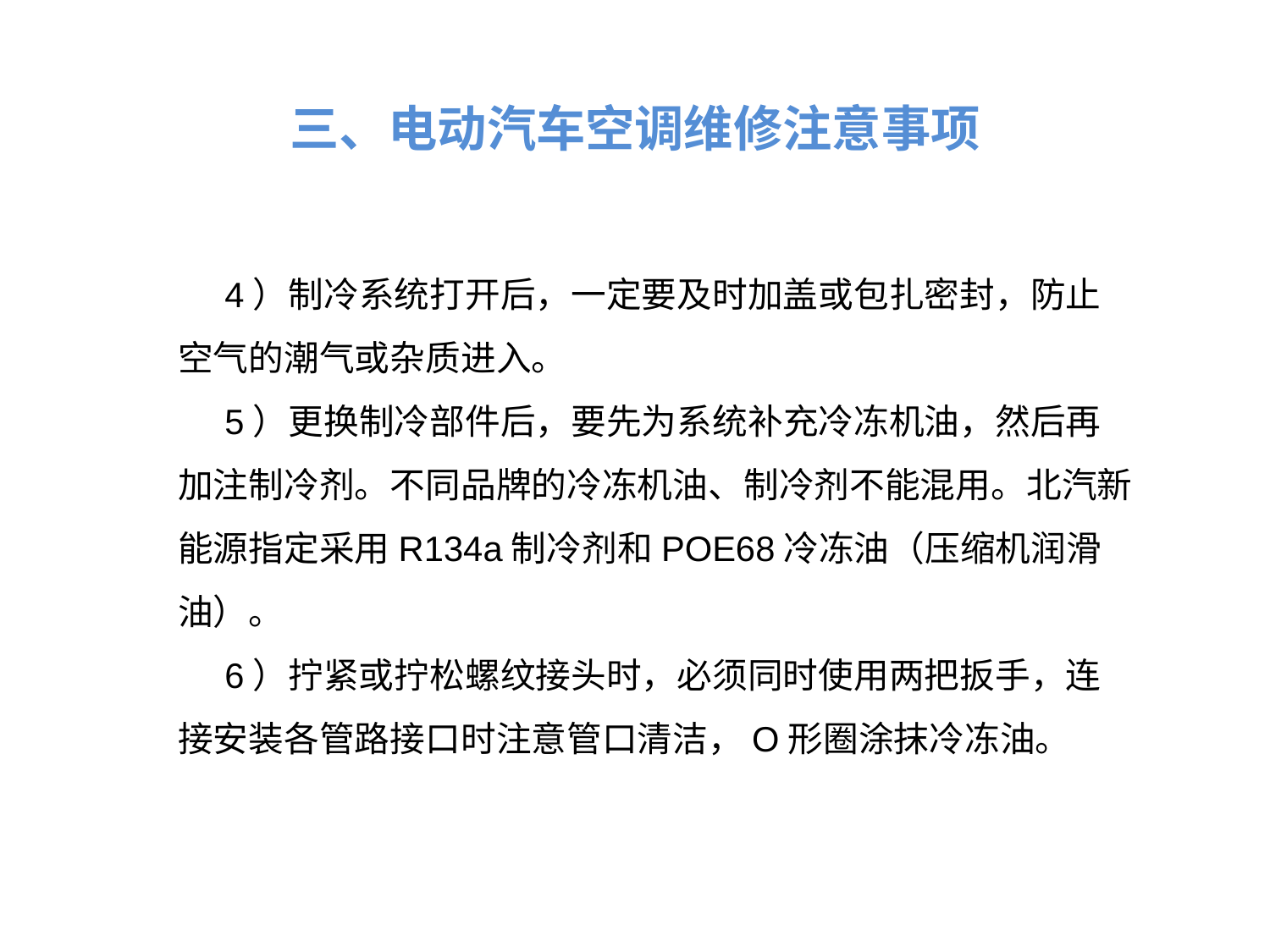

三、电动汽车空调维修注意事项
 4）制冷系统打开后，一定要及时加盖或包扎密封，防止空气的潮气或杂质进入。
 5）更换制冷部件后，要先为系统补充冷冻机油，然后再加注制冷剂。不同品牌的冷冻机油、制冷剂不能混用。北汽新能源指定采用R134a制冷剂和POE68冷冻油（压缩机润滑油）。
 6）拧紧或拧松螺纹接头时，必须同时使用两把扳手，连接安装各管路接口时注意管口清洁，O形圈涂抹冷冻油。